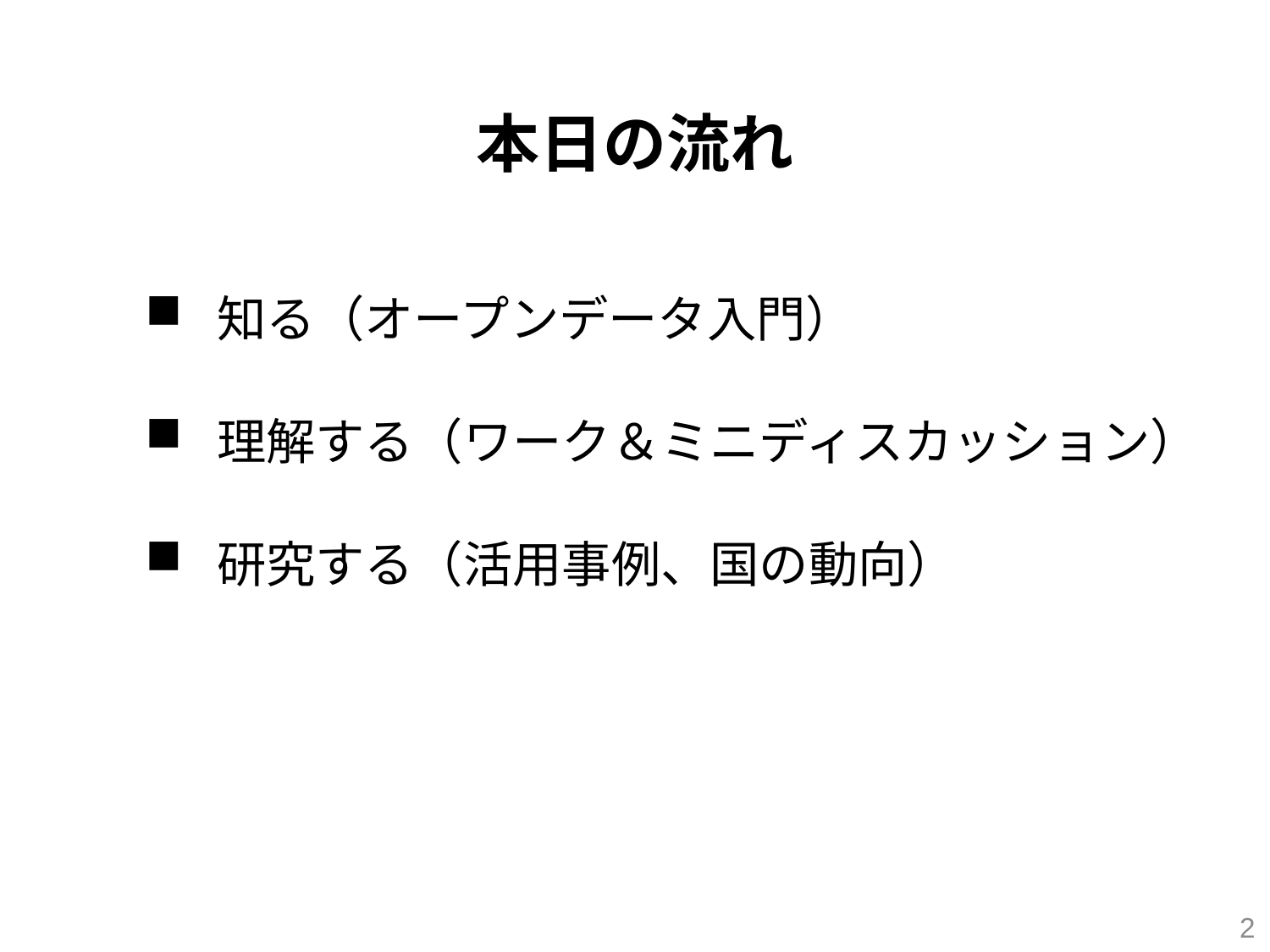

本日の流れ
知る（オープンデータ入門）
理解する（ワーク＆ミニディスカッション）
研究する（活用事例、国の動向）
2